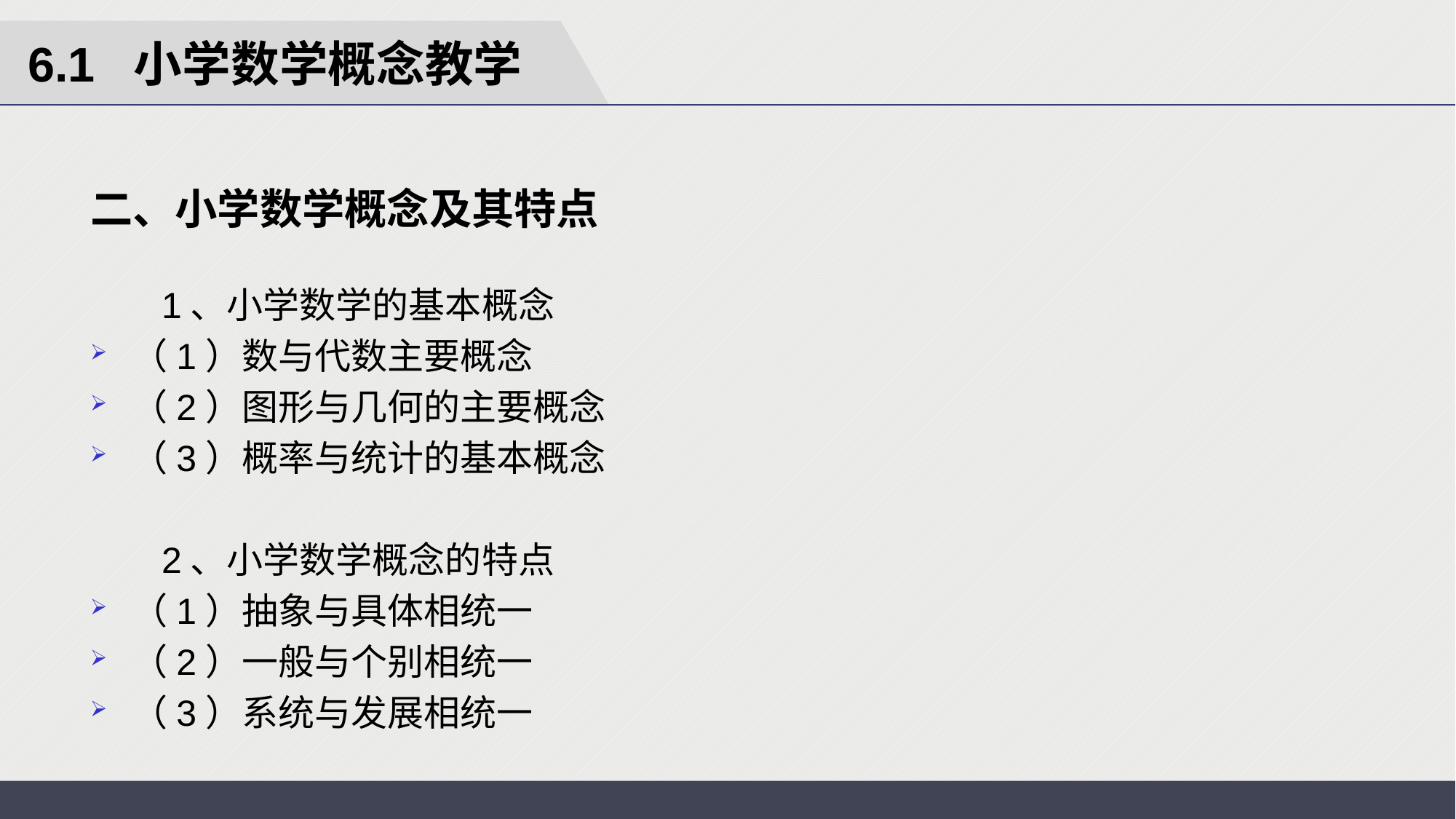

6.1  小学数学概念教学
二、小学数学概念及其特点

       1、小学数学的基本概念
（1）数与代数主要概念
（2）图形与几何的主要概念
（3）概率与统计的基本概念

       2、小学数学概念的特点
（1）抽象与具体相统一
（2）一般与个别相统一
（3）系统与发展相统一